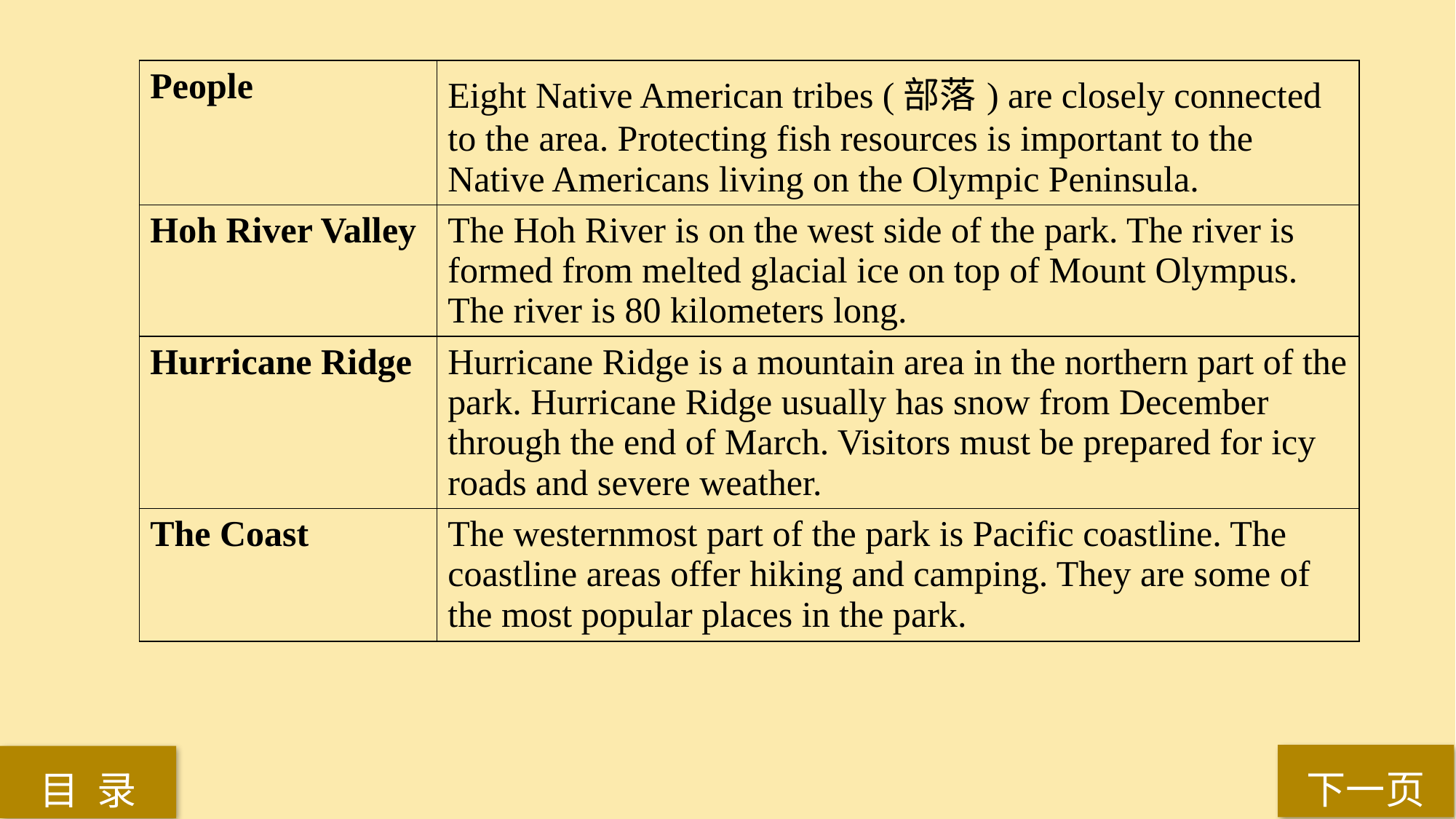

| People | Eight Native American tribes (部落) are closely connected to the area. Protecting fish resources is important to the Native Americans living on the Olympic Peninsula. |
| --- | --- |
| Hoh River Valley | The Hoh River is on the west side of the park. The river is formed from melted glacial ice on top of Mount Olympus. The river is 80 kilometers long. |
| Hurricane Ridge | Hurricane Ridge is a mountain area in the northern part of the park. Hurricane Ridge usually has snow from December through the end of March. Visitors must be prepared for icy roads and severe weather. |
| The Coast | The westernmost part of the park is Pacific coastline. The coastline areas offer hiking and camping. They are some of the most popular places in the park. |